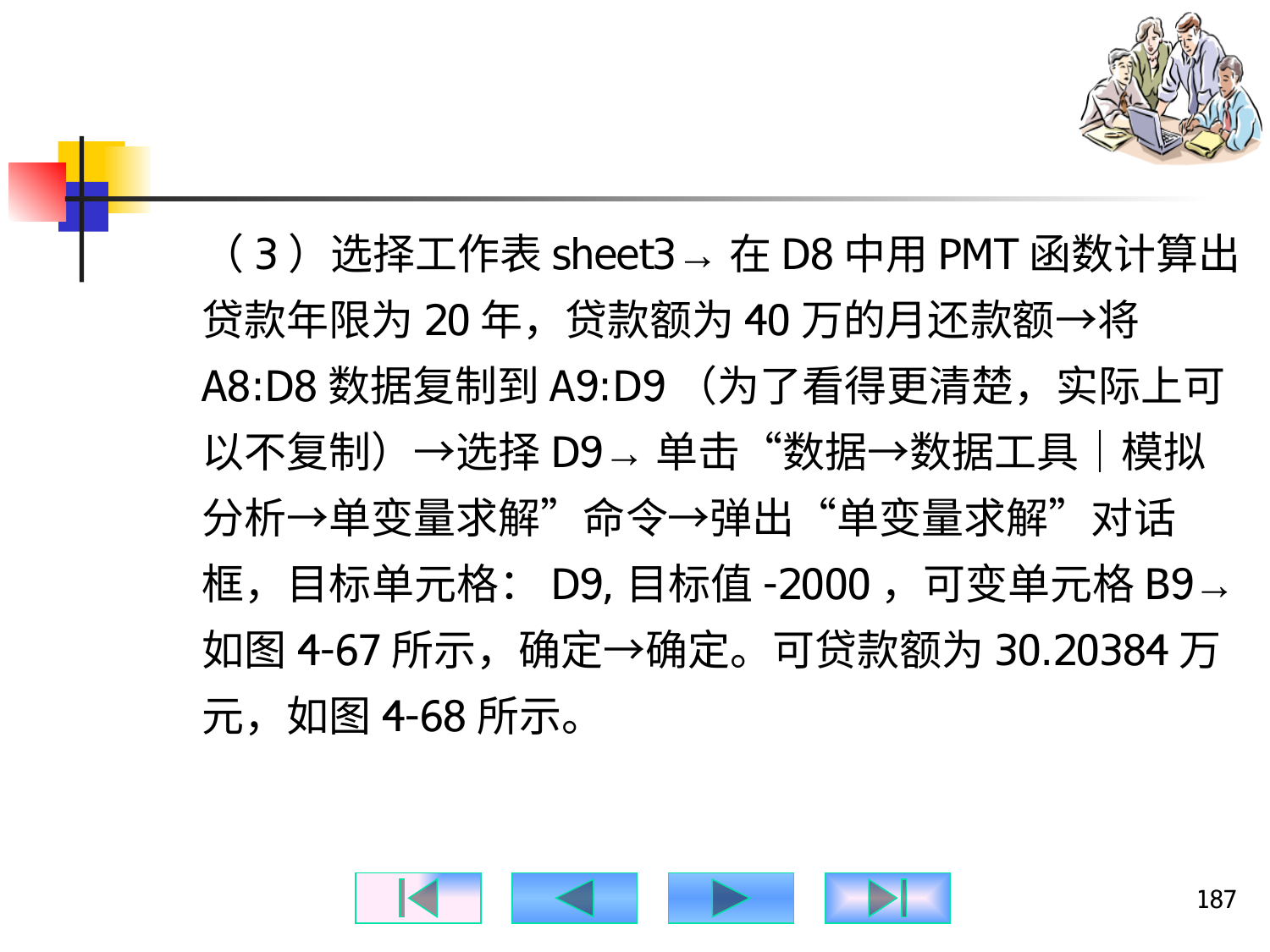

#
（3）选择工作表sheet3→在D8中用PMT函数计算出贷款年限为20年，贷款额为40万的月还款额→将A8:D8数据复制到A9:D9（为了看得更清楚，实际上可以不复制）→选择D9→单击“数据→数据工具｜模拟分析→单变量求解”命令→弹出“单变量求解”对话框，目标单元格：D9,目标值-2000，可变单元格B9→如图4-67所示，确定→确定。可贷款额为30.20384万元，如图4-68所示。

187